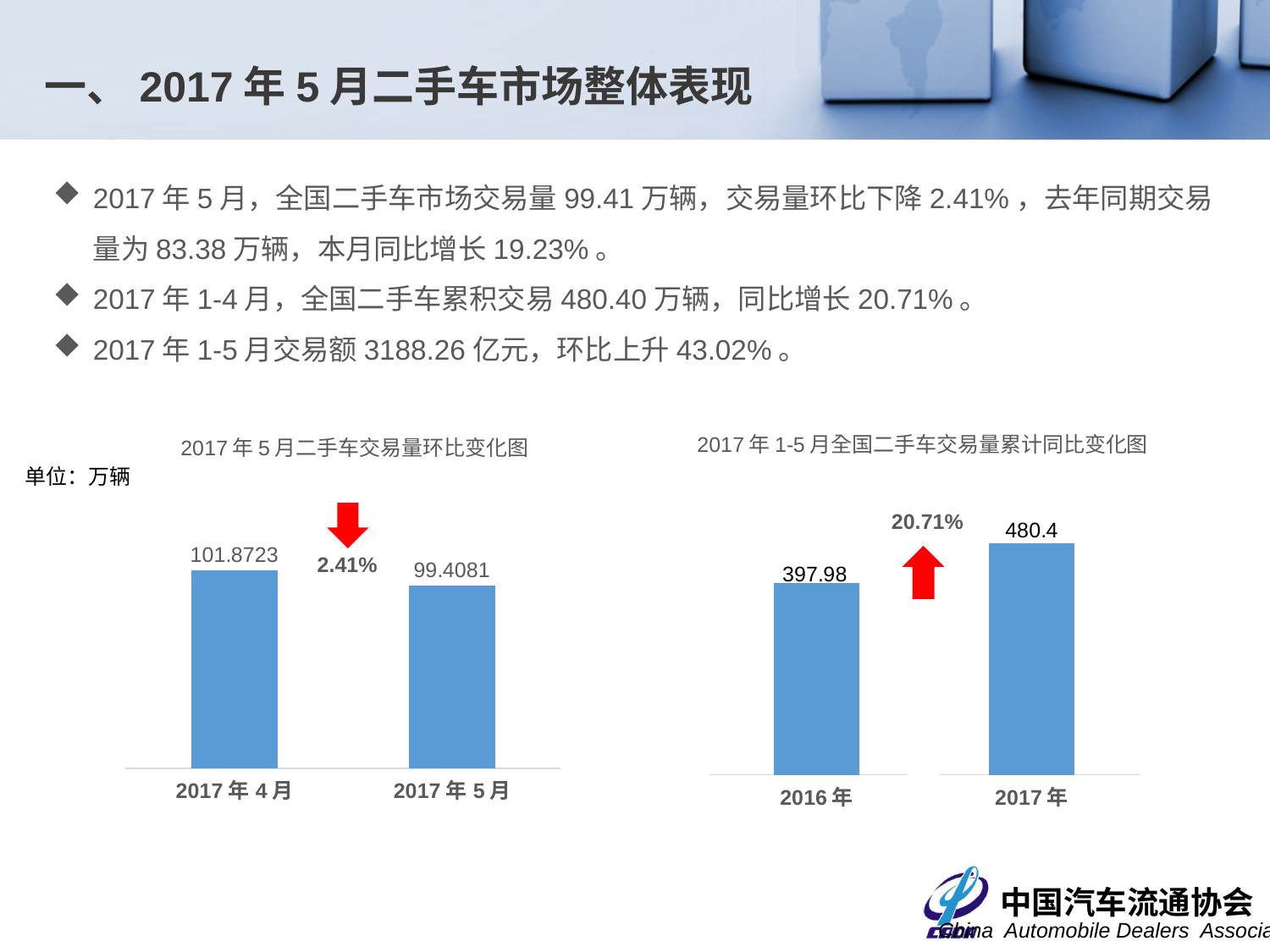

一、2017年5月二手车市场整体表现
2017年5月，全国二手车市场交易量99.41万辆，交易量环比下降2.41%，去年同期交易量为83.38万辆，本月同比增长19.23%。
2017年1-4月，全国二手车累积交易480.40万辆，同比增长20.71%。
2017年1-5月交易额3188.26亿元，环比上升43.02%。

### Chart: 2017年1-5月全国二手车交易量累计同比变化图

| Category |  |
|---|---|
| 2016年 | 397.98 |
| 2017年 | 480.4 |

### Chart: 2017年5月二手车交易量环比变化图

| Category |  |
|---|---|
| 42826 | 101.8723 |
| 42856 | 99.4081 |
单位：万辆

20.71%

2.41%